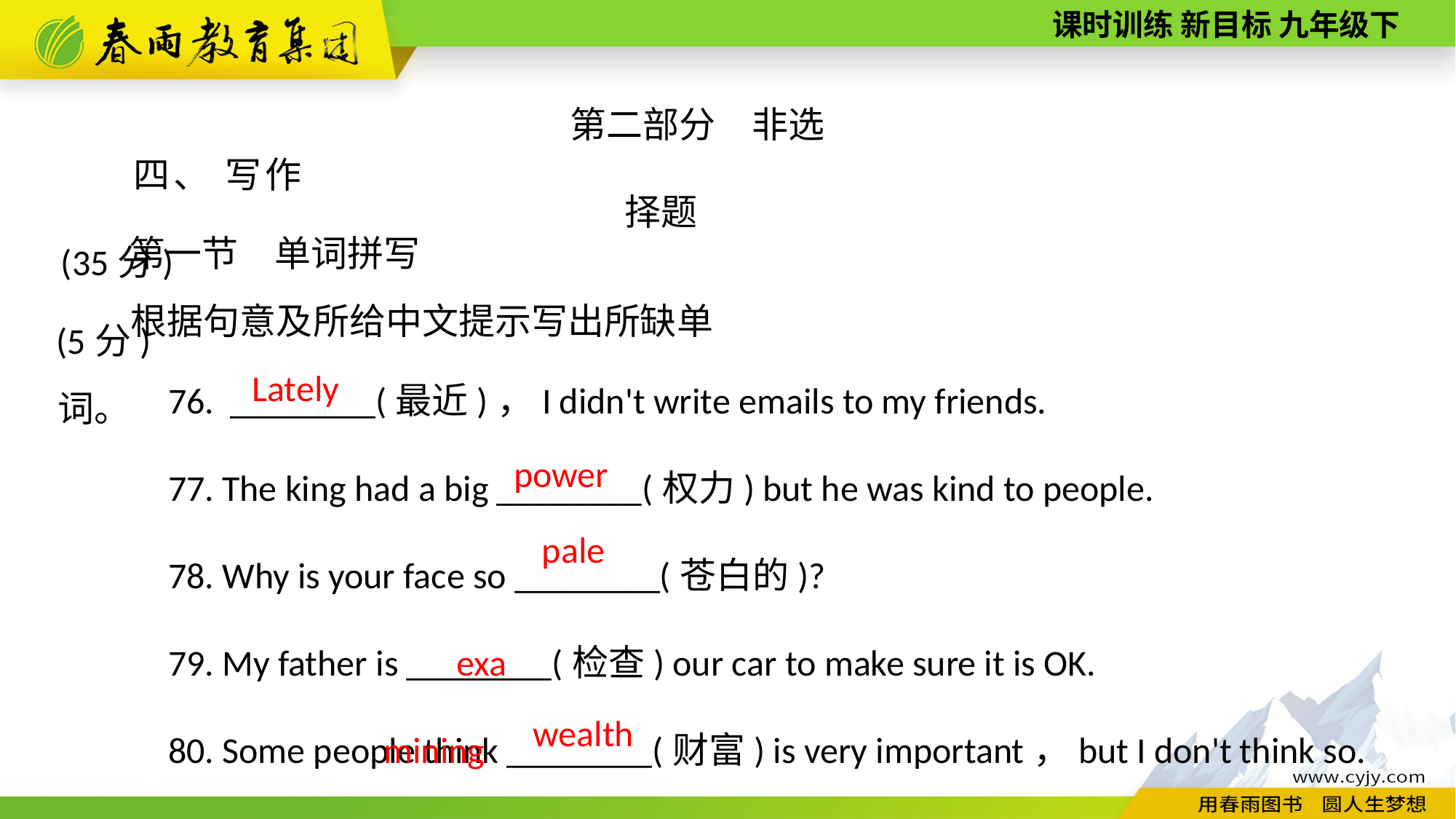

第二部分　非选择题
四、 写作(35分)
第一节　单词拼写(5分)
根据句意及所给中文提示写出所缺单词。
76.  ________(最近)，I didn't write e­mails to my friends.
77. The king had a big ________(权力) but he was kind to people.
78. Why is your face so ________(苍白的)?
79. My father is ________(检查) our car to make sure it is OK.
80. Some people think ________(财富) is very important，but I don't think so.
Lately
power
pale
examining
wealth